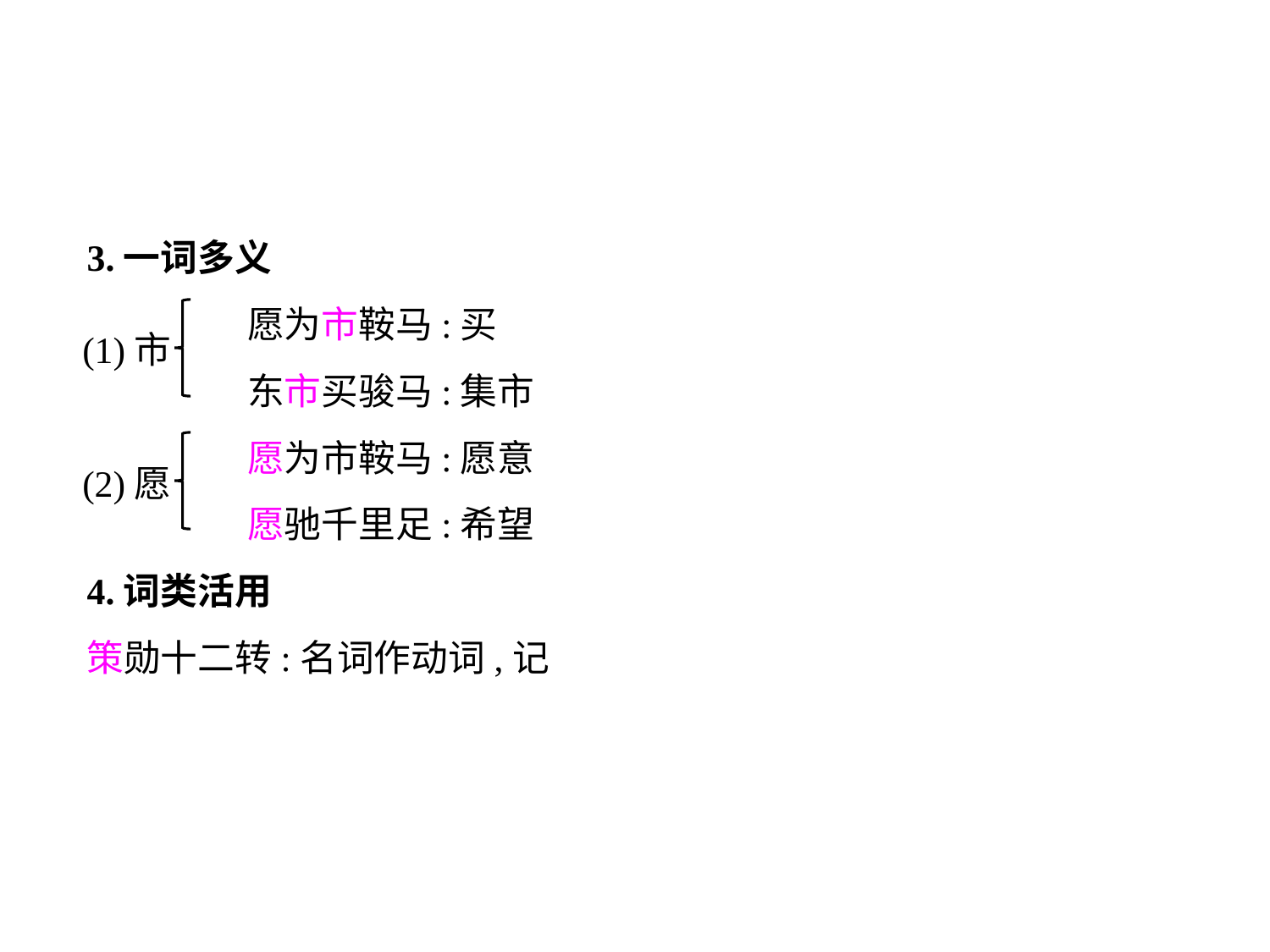

3.一词多义
	   愿为市鞍马:买
	   东市买骏马:集市
	   愿为市鞍马:愿意
	   愿驰千里足:希望
4.词类活用
策勋十二转:名词作动词,记

(1)市

(2)愿